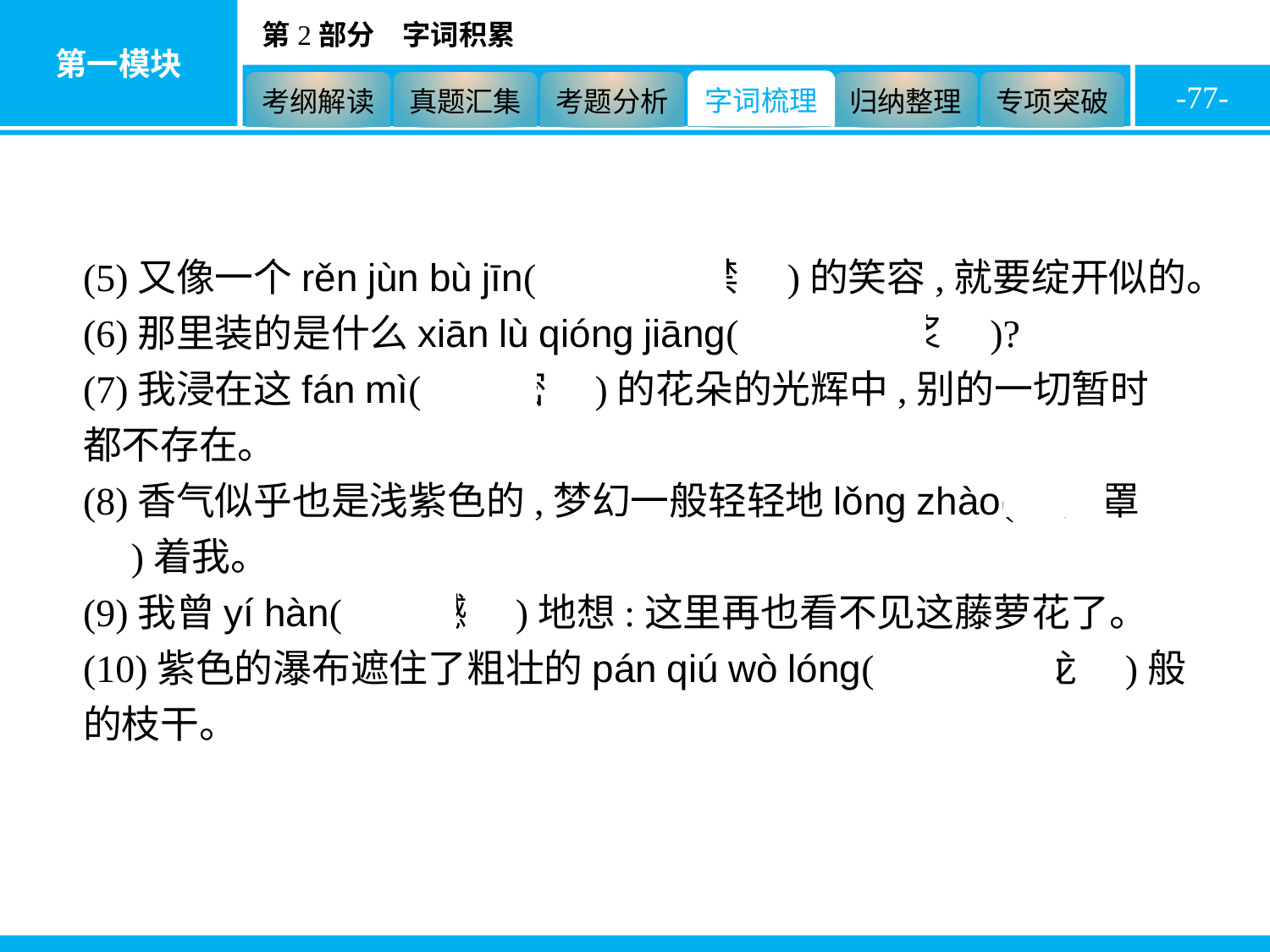

-77-
(5)又像一个rěn jùn bù jīn(　忍俊不禁　)的笑容,就要绽开似的。
(6)那里装的是什么xiān lù qióng jiāng(　仙露琼浆　)?
(7)我浸在这fán mì(　繁密　)的花朵的光辉中,别的一切暂时都不存在。
(8)香气似乎也是浅紫色的,梦幻一般轻轻地lǒng zhào(　笼罩　)着我。
(9)我曾yí hàn(　遗憾　)地想:这里再也看不见这藤萝花了。
(10)紫色的瀑布遮住了粗壮的pán qiú wò lóng(　盘虬卧龙　)般的枝干。